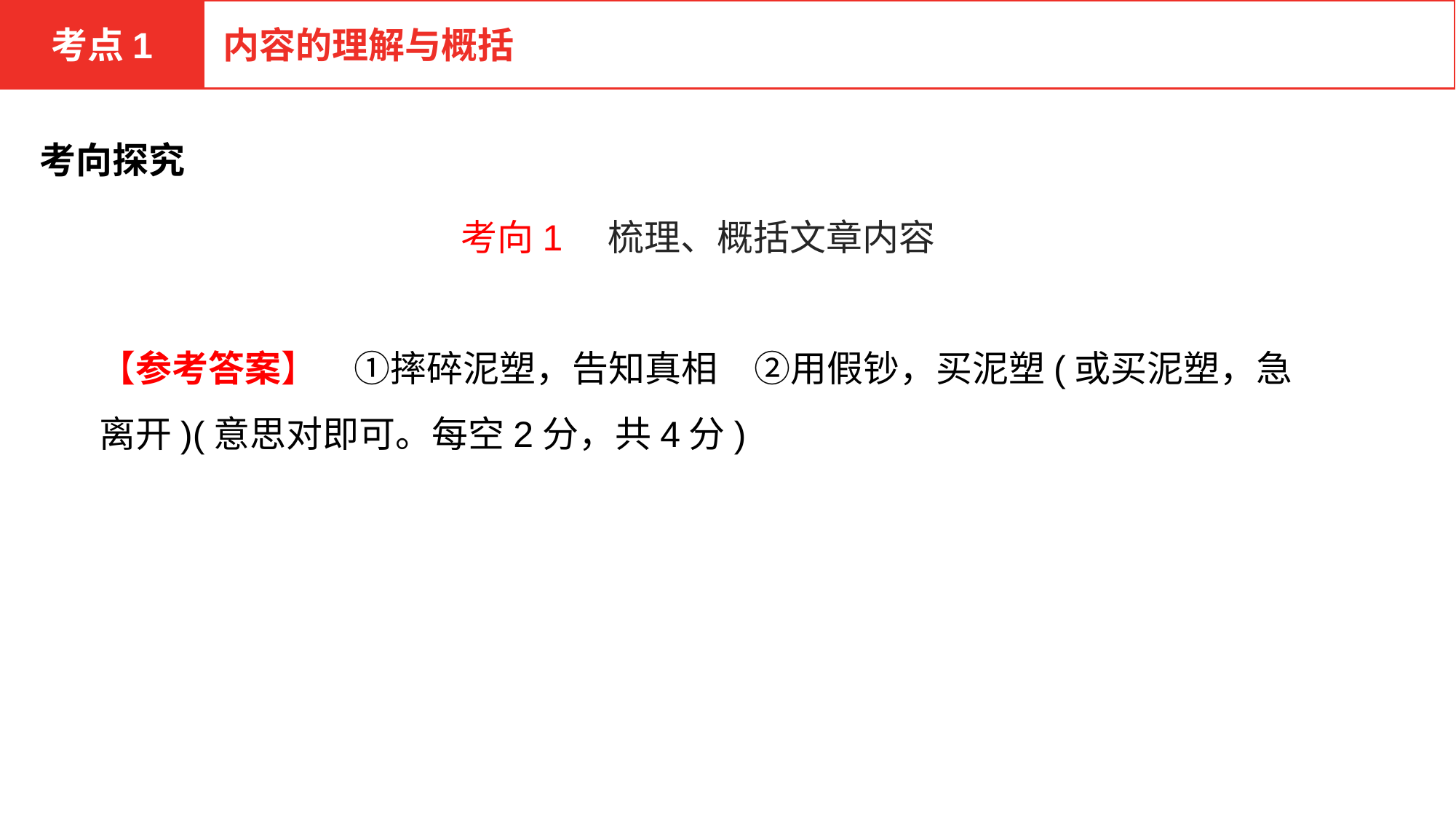

考点1
内容的理解与概括
考向探究
考向1　梳理、概括文章内容

【参考答案】　①摔碎泥塑，告知真相　②用假钞，买泥塑(或买泥塑，急离开)(意思对即可。每空2分，共4分)